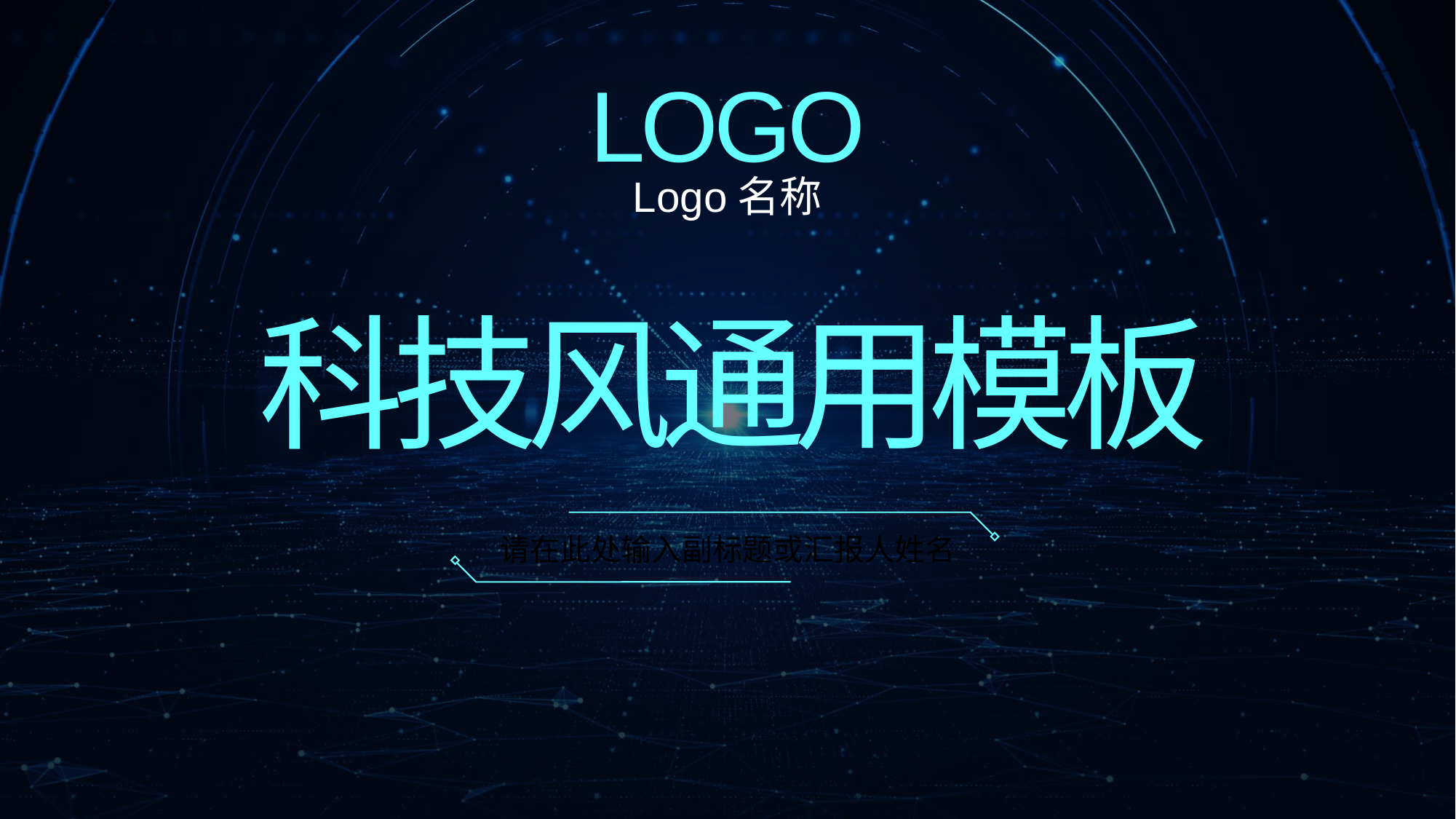

LOGO
Logo名称
科
技
风
通
用
模
板

请在此处输入副标题或汇报人姓名